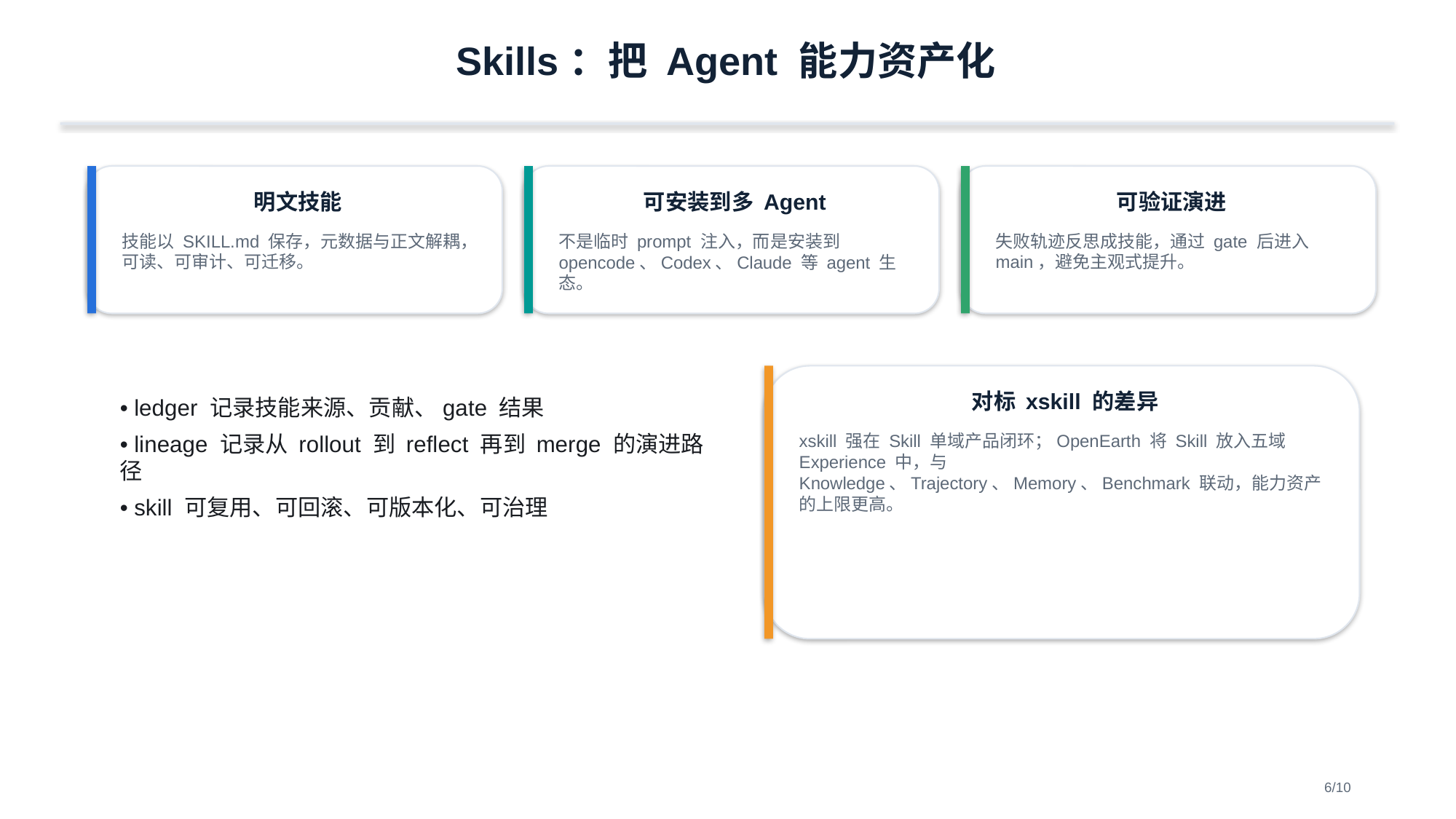

Skills：把 Agent 能力资产化

明文技能
可安装到多 Agent
可验证演进
技能以 SKILL.md 保存，元数据与正文解耦，可读、可审计、可迁移。
不是临时 prompt 注入，而是安装到 opencode、Codex、Claude 等 agent 生态。
失败轨迹反思成技能，通过 gate 后进入 main，避免主观式提升。

对标 xskill 的差异
• ledger 记录技能来源、贡献、gate 结果
• lineage 记录从 rollout 到 reflect 再到 merge 的演进路径
• skill 可复用、可回滚、可版本化、可治理
xskill 强在 Skill 单域产品闭环；OpenEarth 将 Skill 放入五域 Experience 中，与 Knowledge、Trajectory、Memory、Benchmark 联动，能力资产的上限更高。
6/10